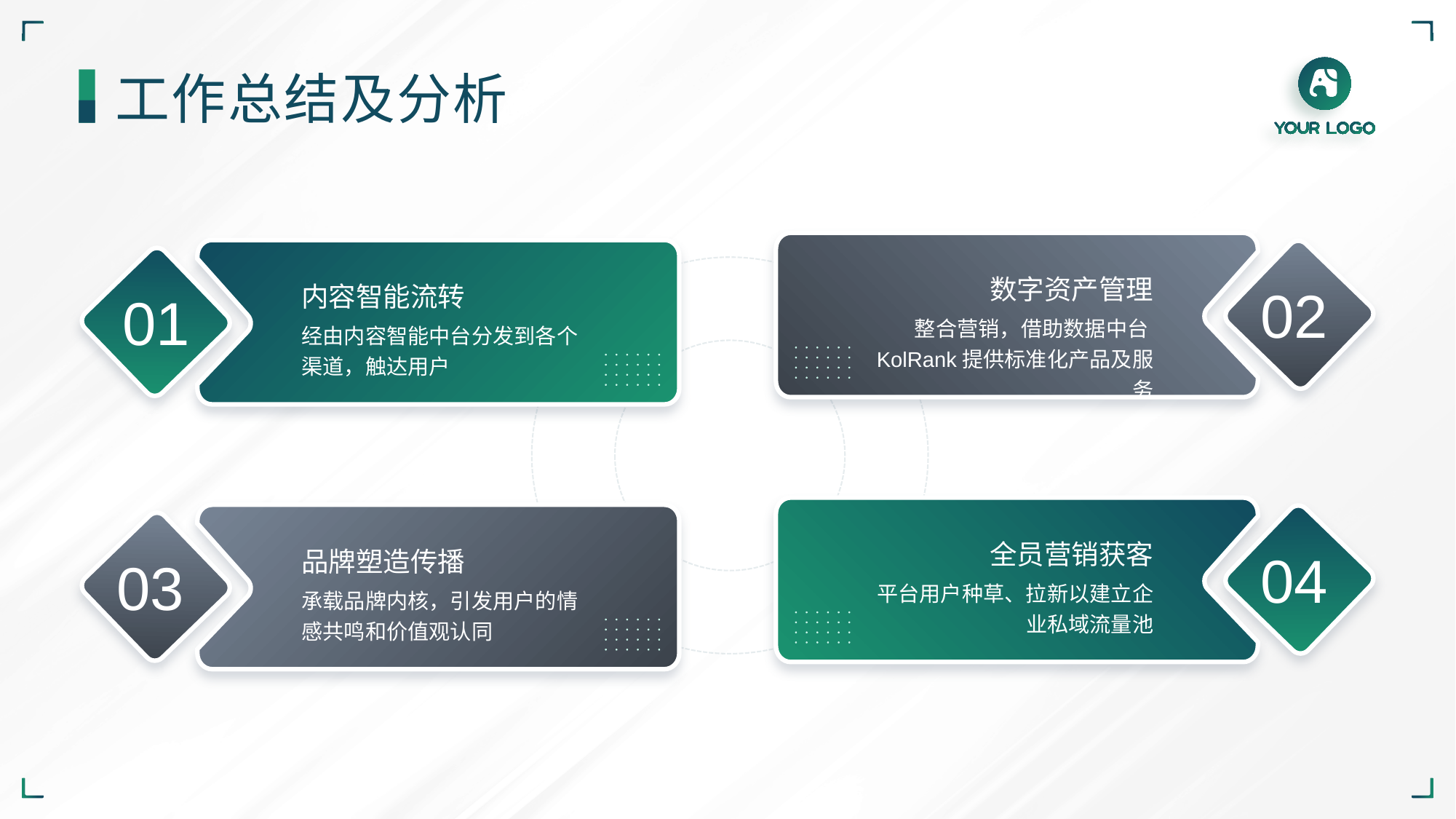

工作总结及分析

内容智能流转
经由内容智能中台分发到各个渠道，触达用户
01

数字资产管理
整合营销，借助数据中台KolRank提供标准化产品及服务
02

全员营销获客

平台用户种草、拉新以建立企业私域流量池

04
品牌塑造传播
承载品牌内核，引发用户的情感共鸣和价值观认同
03